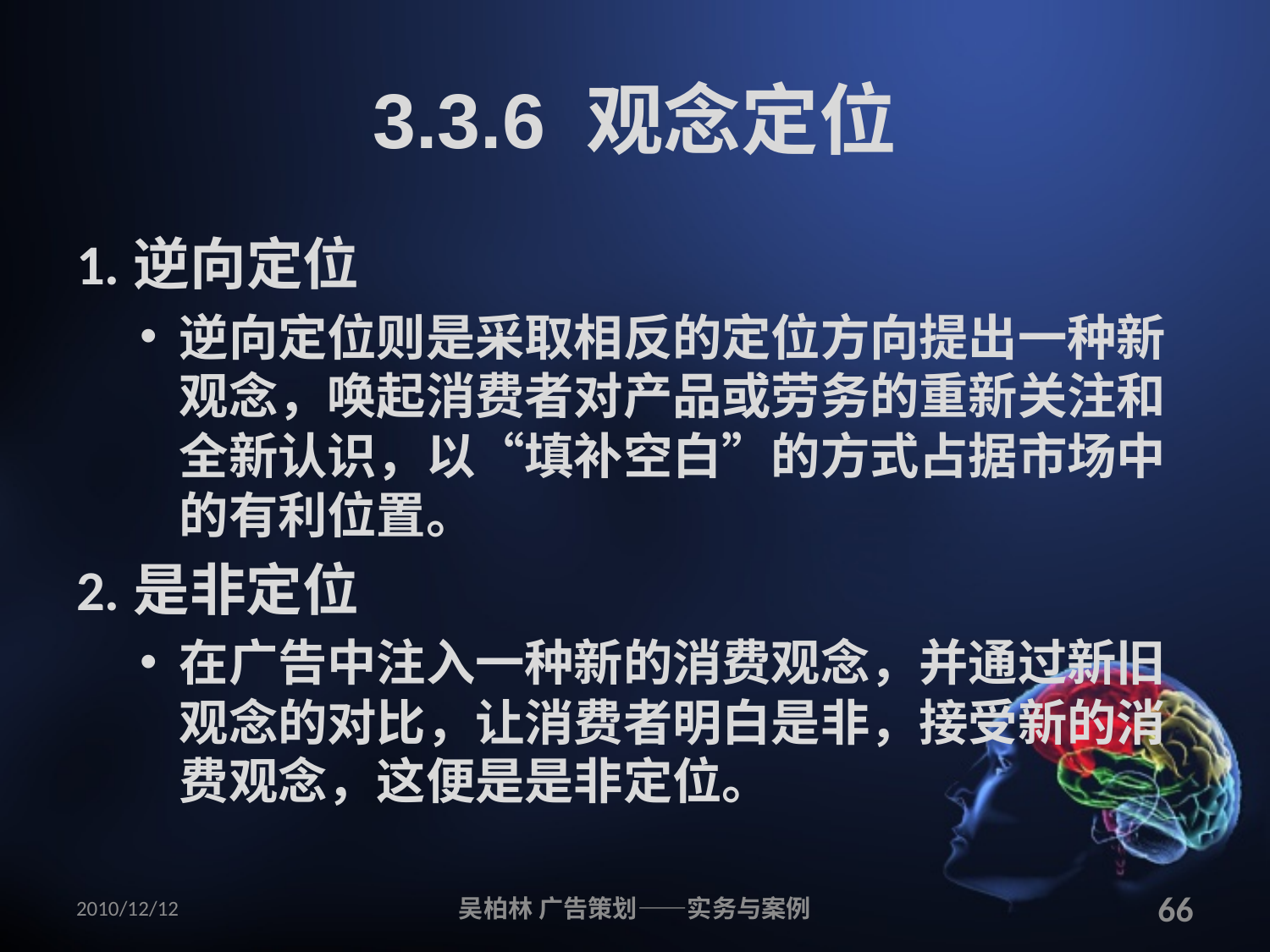

# 3.3.6 观念定位
1.逆向定位
逆向定位则是采取相反的定位方向提出一种新观念，唤起消费者对产品或劳务的重新关注和全新认识，以“填补空白”的方式占据市场中的有利位置。
2.是非定位
在广告中注入一种新的消费观念，并通过新旧观念的对比，让消费者明白是非，接受新的消费观念，这便是是非定位。
2010/12/12
吴柏林 广告策划——实务与案例
66